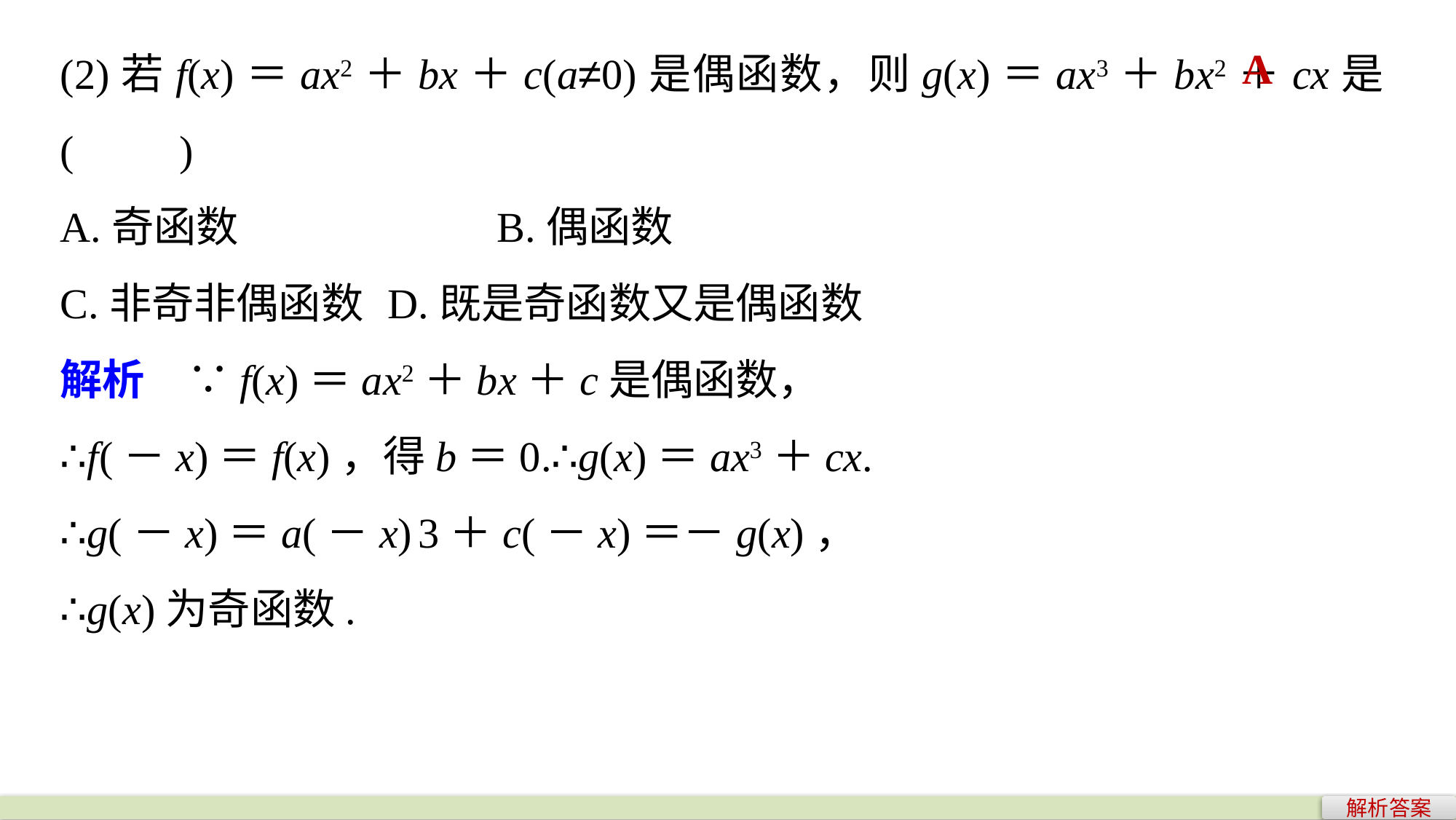

(2)若f(x)＝ax2＋bx＋c(a≠0)是偶函数，则g(x)＝ax3＋bx2＋cx是(　　)
A.奇函数  			B.偶函数
C.非奇非偶函数  	D.既是奇函数又是偶函数
解析　∵f(x)＝ax2＋bx＋c是偶函数，
∴f(－x)＝f(x)，得b＝0.∴g(x)＝ax3＋cx.
∴g(－x)＝a(－x) 3＋c(－x)＝－g(x)，
∴g(x)为奇函数.
A
解析答案